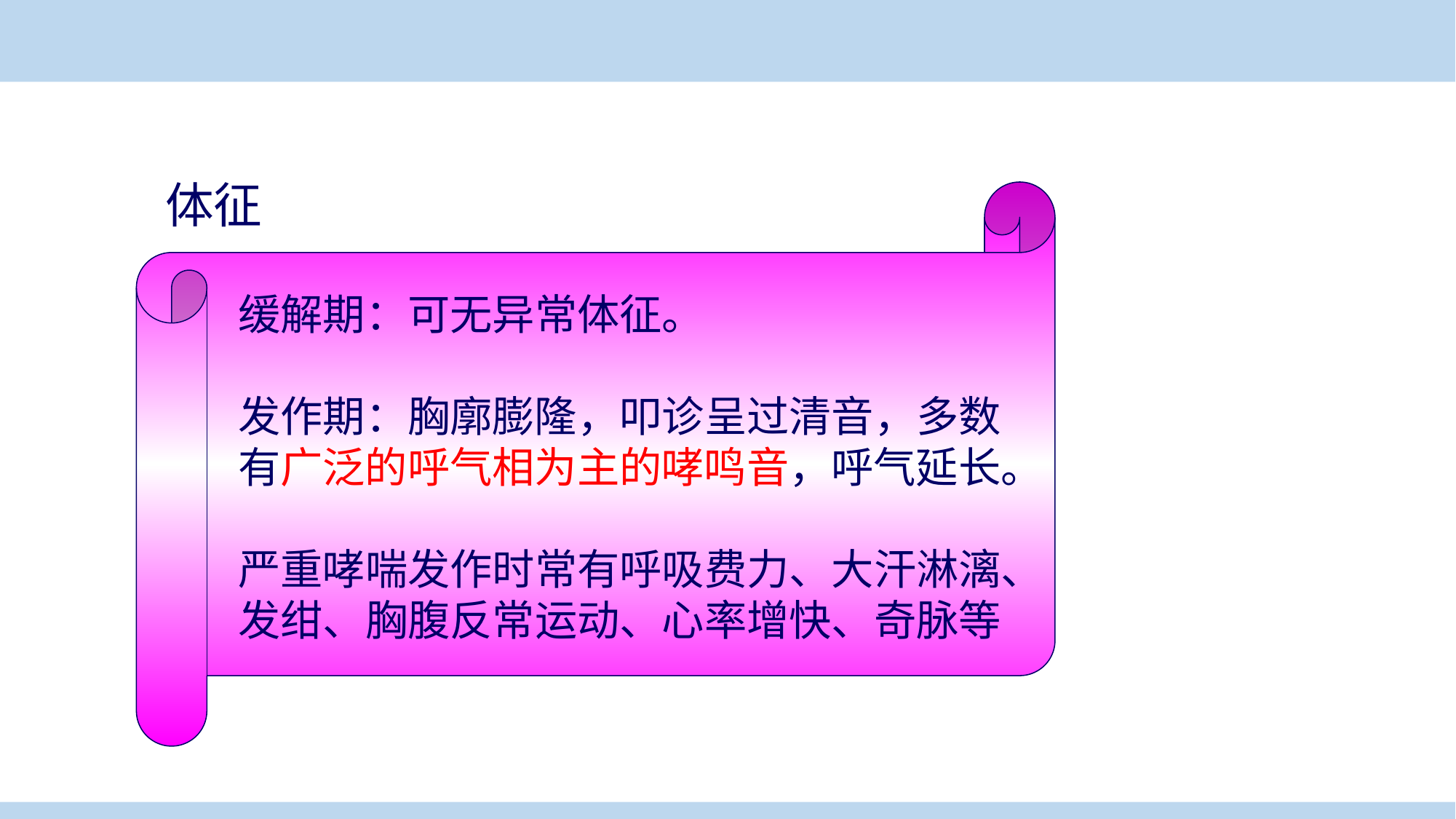

体征

缓解期：可无异常体征。

发作期：胸廓膨隆，叩诊呈过清音，多数有广泛的呼气相为主的哮鸣音，呼气延长。

严重哮喘发作时常有呼吸费力、大汗淋漓、发绀、胸腹反常运动、心率增快、奇脉等